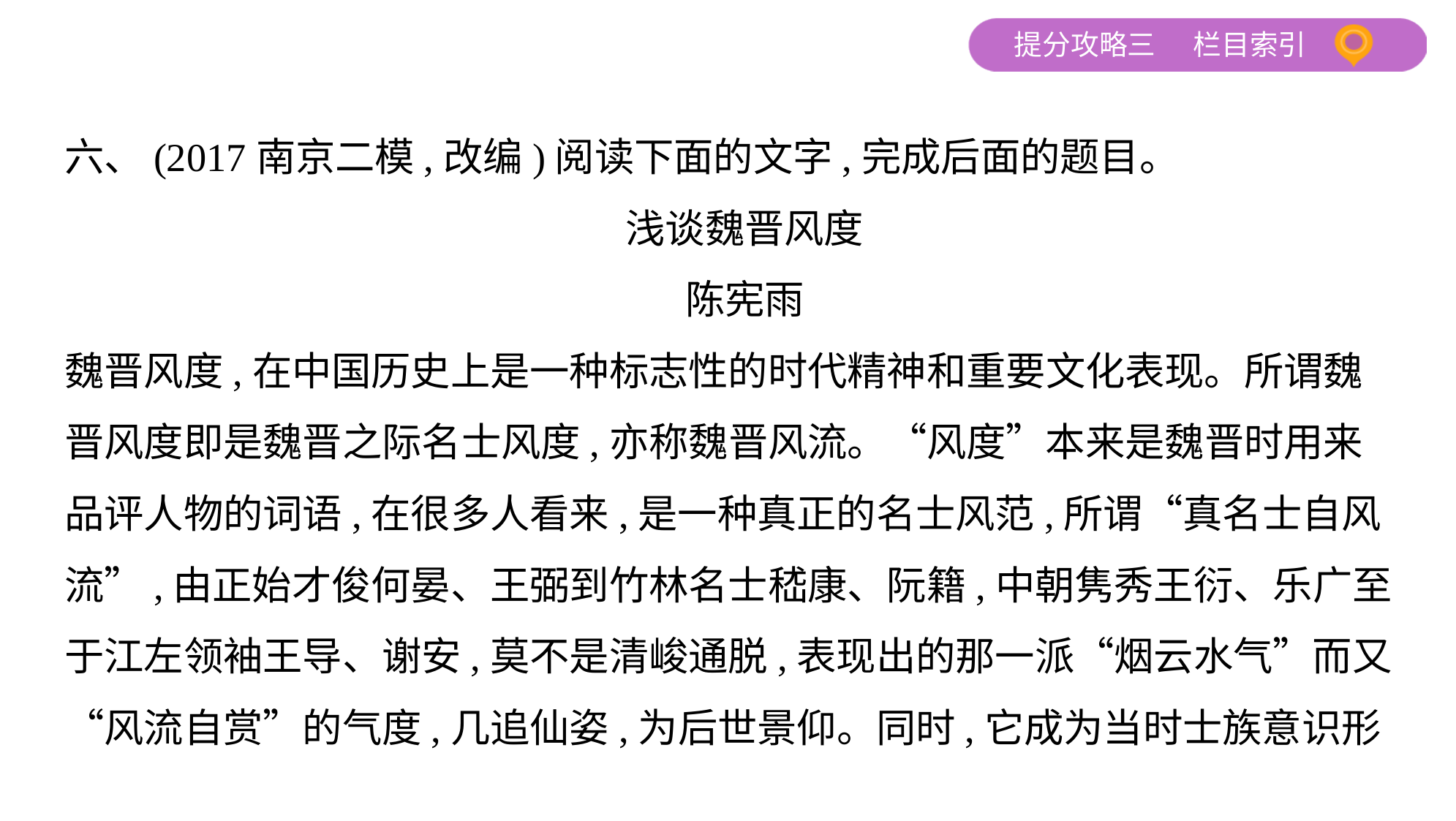

六、(2017南京二模,改编)阅读下面的文字,完成后面的题目。
浅谈魏晋风度
陈宪雨
魏晋风度,在中国历史上是一种标志性的时代精神和重要文化表现。所谓魏
晋风度即是魏晋之际名士风度,亦称魏晋风流。“风度”本来是魏晋时用来
品评人物的词语,在很多人看来,是一种真正的名士风范,所谓“真名士自风
流”,由正始才俊何晏、王弼到竹林名士嵇康、阮籍,中朝隽秀王衍、乐广至
于江左领袖王导、谢安,莫不是清峻通脱,表现出的那一派“烟云水气”而又
“风流自赏”的气度,几追仙姿,为后世景仰。同时,它成为当时士族意识形